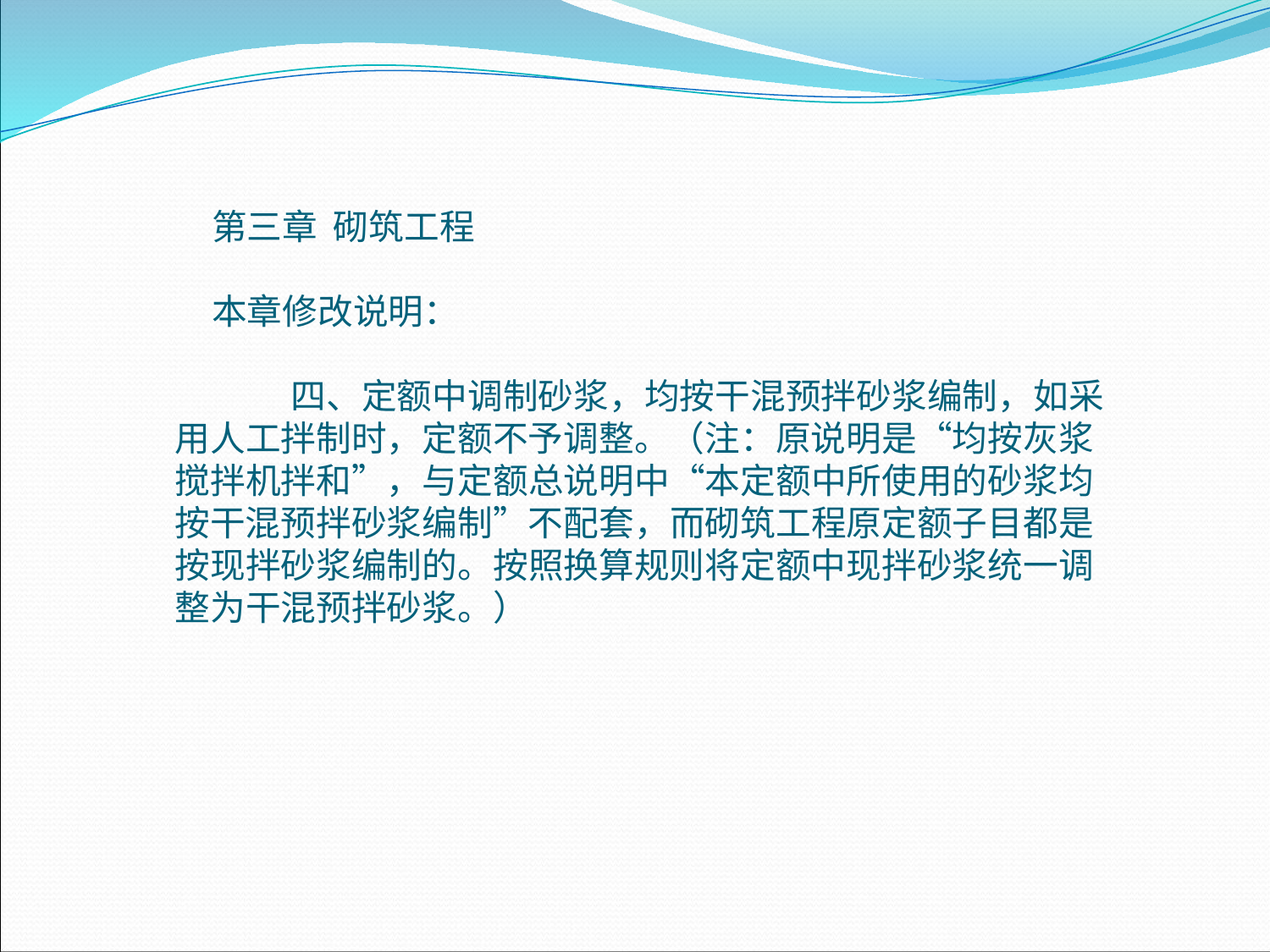

第三章  砌筑工程
本章修改说明：

         四、定额中调制砂浆，均按干混预拌砂浆编制，如采用人工拌制时，定额不予调整。（注：原说明是“均按灰浆搅拌机拌和”，与定额总说明中“本定额中所使用的砂浆均按干混预拌砂浆编制”不配套，而砌筑工程原定额子目都是按现拌砂浆编制的。按照换算规则将定额中现拌砂浆统一调整为干混预拌砂浆。）
59